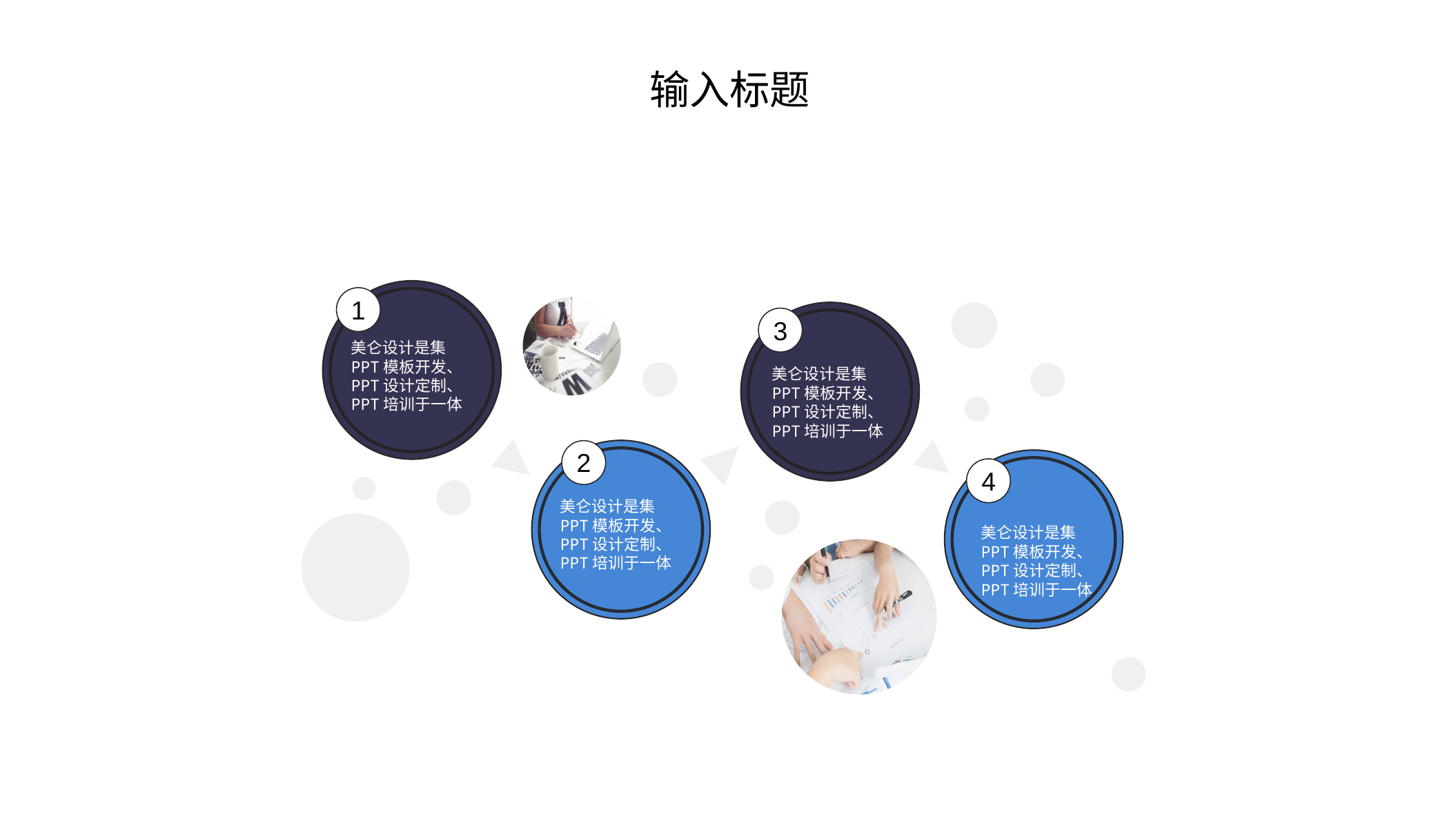

输入标题

1

3
美仑设计是集PPT模板开发、PPT设计定制、PPT培训于一体
美仑设计是集PPT模板开发、PPT设计定制、PPT培训于一体

2

4

美仑设计是集PPT模板开发、PPT设计定制、PPT培训于一体

美仑设计是集PPT模板开发、PPT设计定制、PPT培训于一体